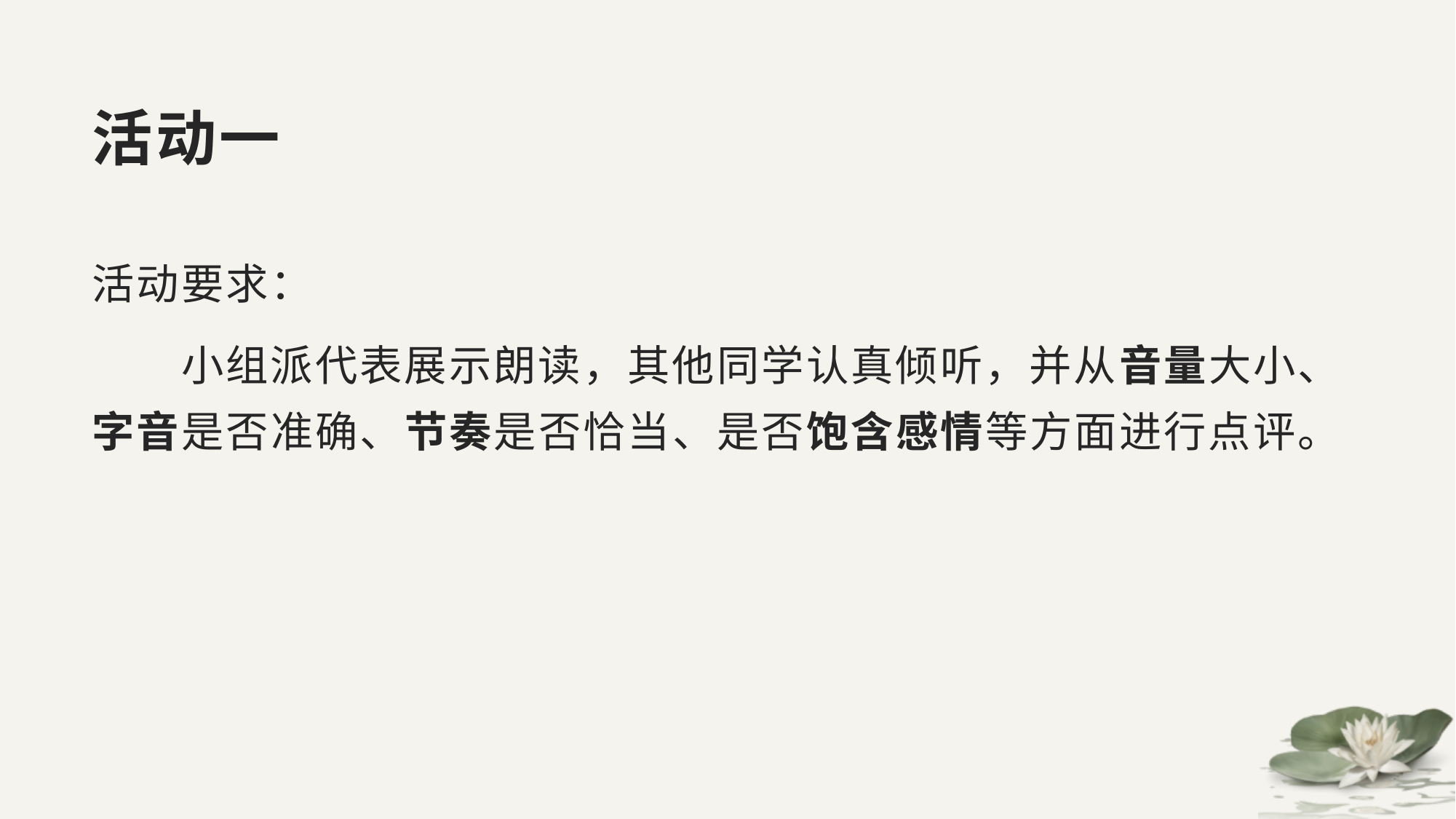

# 活动一
活动要求：
　　小组派代表展示朗读，其他同学认真倾听，并从音量大小、字音是否准确、节奏是否恰当、是否饱含感情等方面进行点评。